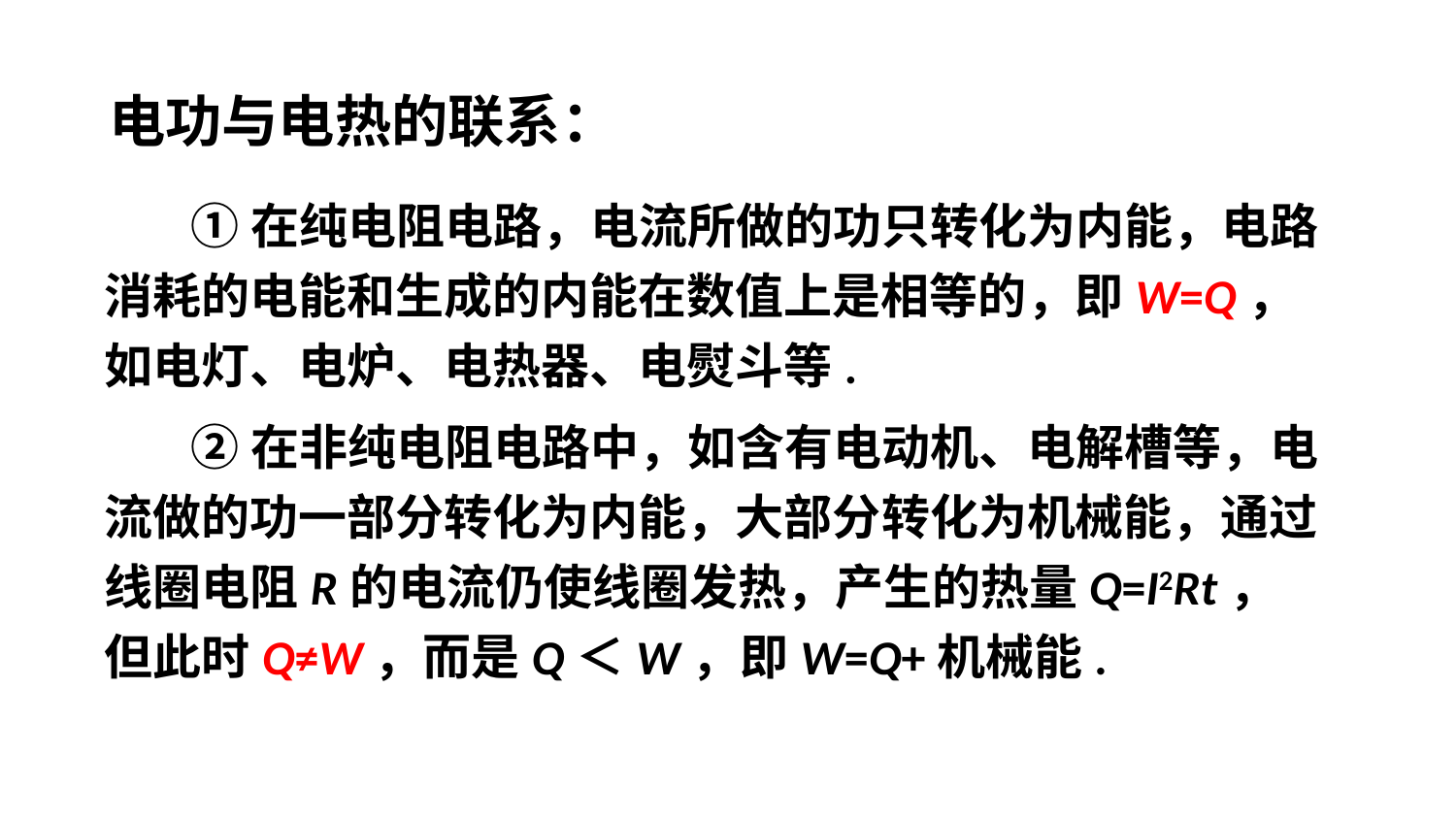

电功与电热的联系：
①在纯电阻电路，电流所做的功只转化为内能，电路消耗的电能和生成的内能在数值上是相等的，即W=Q，如电灯、电炉、电热器、电熨斗等.
②在非纯电阻电路中，如含有电动机、电解槽等，电流做的功一部分转化为内能，大部分转化为机械能，通过线圈电阻R的电流仍使线圈发热，产生的热量Q=I2Rt，但此时Q≠W，而是Q＜W，即W=Q+机械能.